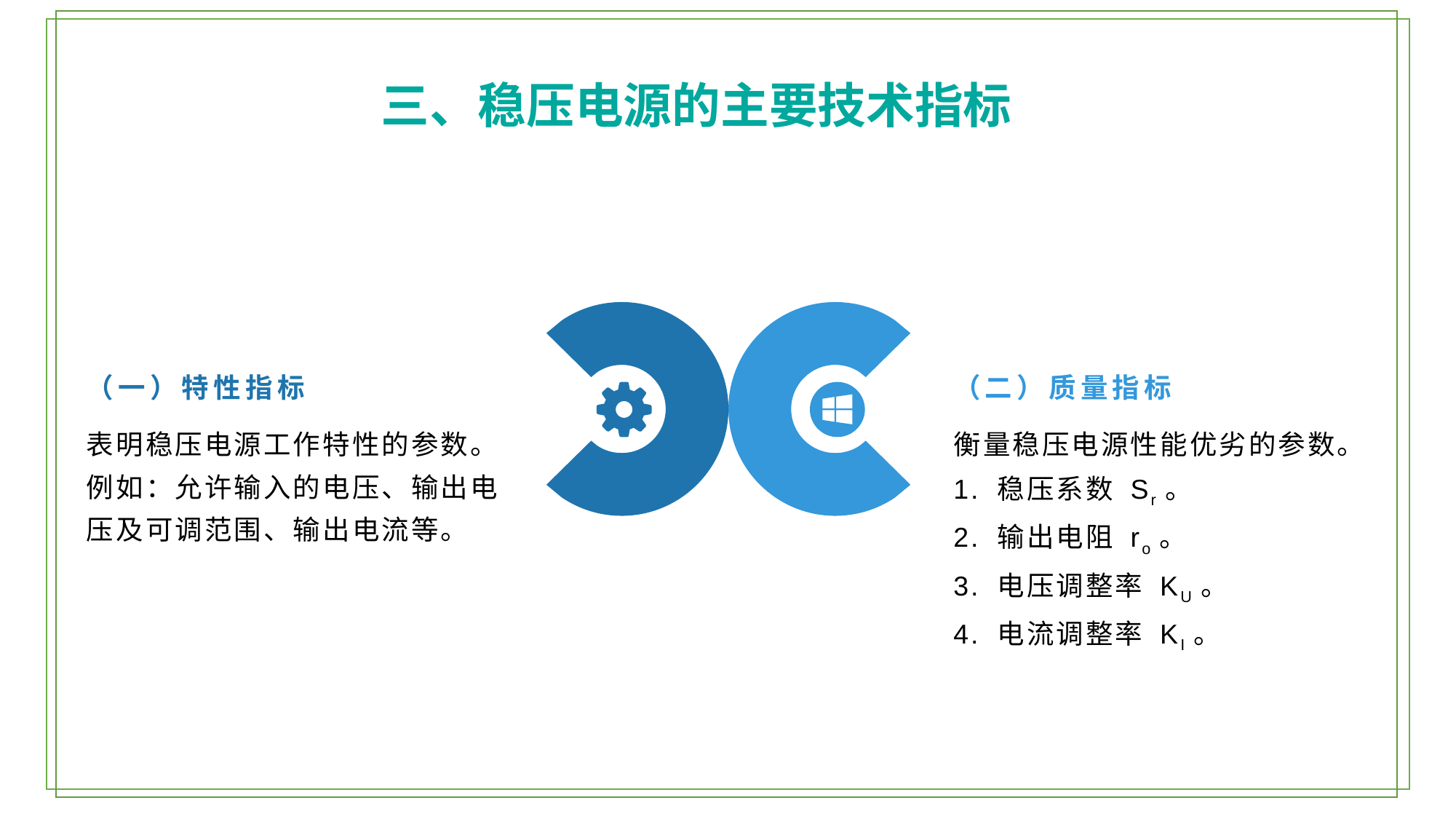

三、稳压电源的主要技术指标

（一）特性指标
（二）质量指标

衡量稳压电源性能优劣的参数。
1. 稳压系数 Sr。
2. 输出电阻 ro。
3. 电压调整率 KU。
4. 电流调整率 KI。
表明稳压电源工作特性的参数。例如：允许输入的电压、输出电压及可调范围、输出电流等。